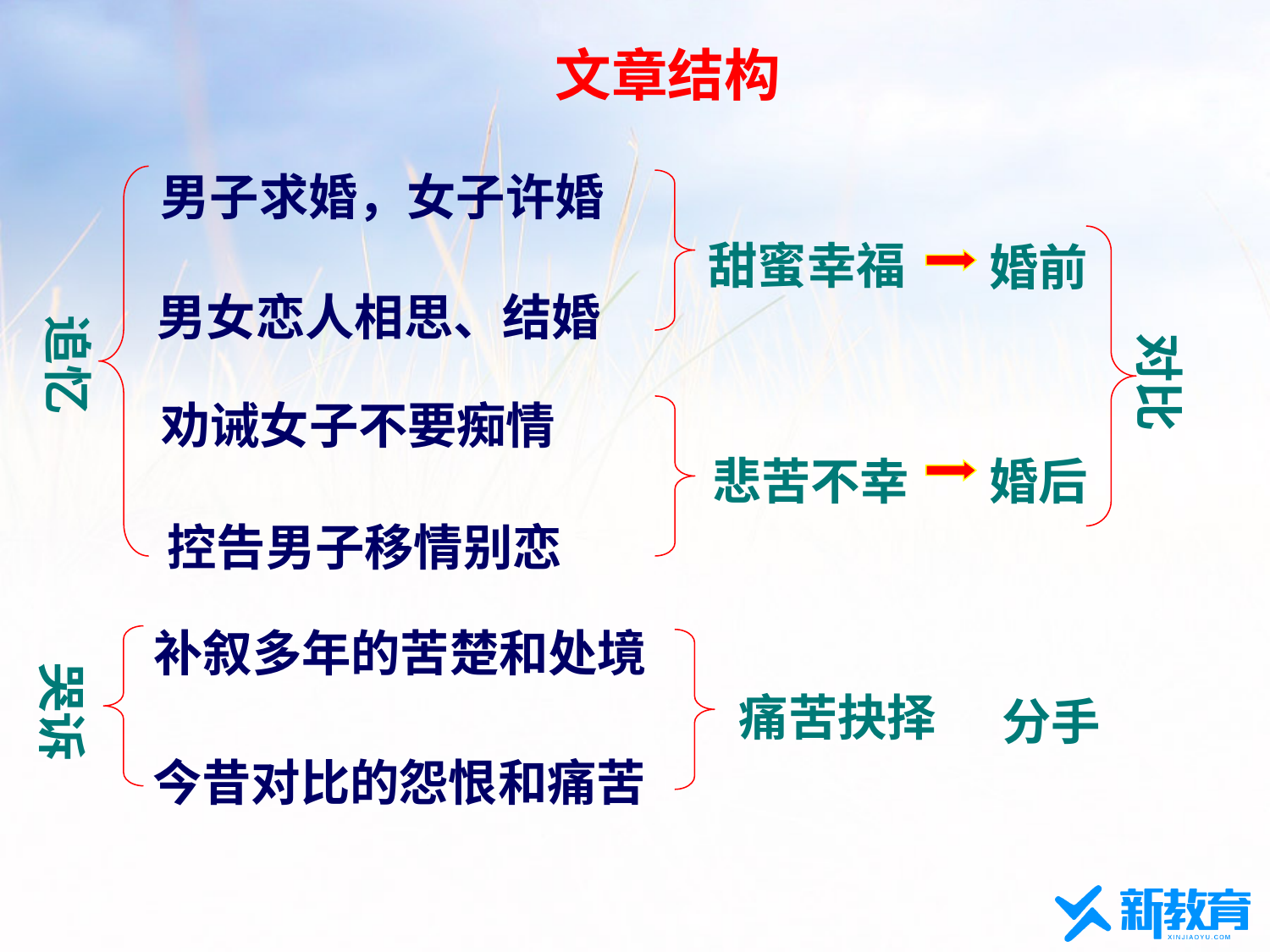

文章结构
男子求婚，女子许婚

甜蜜幸福
婚前

男女恋人相思、结婚

追忆
对比
劝诫女子不要痴情

悲苦不幸
婚后

控告男子移情别恋
补叙多年的苦楚和处境

哭诉
痛苦抉择
分手
今昔对比的怨恨和痛苦